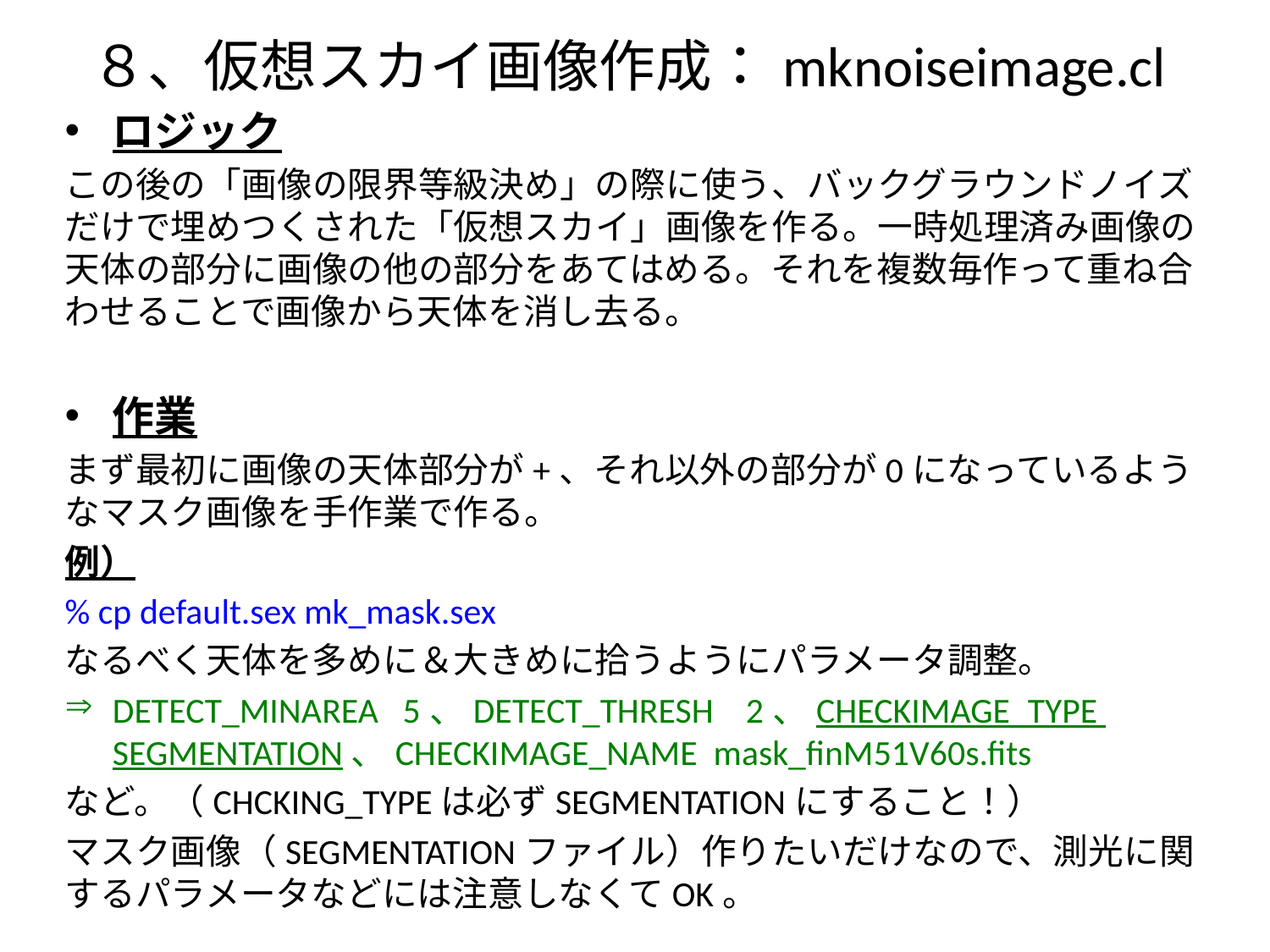

# ８、仮想スカイ画像作成：mknoiseimage.cl
ロジック
この後の「画像の限界等級決め」の際に使う、バックグラウンドノイズだけで埋めつくされた「仮想スカイ」画像を作る。一時処理済み画像の天体の部分に画像の他の部分をあてはめる。それを複数毎作って重ね合わせることで画像から天体を消し去る。

作業
まず最初に画像の天体部分が+、それ以外の部分が0になっているようなマスク画像を手作業で作る。
例）
% cp default.sex mk_mask.sex
なるべく天体を多めに＆大きめに拾うようにパラメータ調整。
DETECT_MINAREA   5、DETECT_THRESH    2、CHECKIMAGE_TYPE  SEGMENTATION、CHECKIMAGE_NAME  mask_finM51V60s.fits
など。（CHCKING_TYPEは必ずSEGMENTATIONにすること！）
マスク画像（SEGMENTATIONファイル）作りたいだけなので、測光に関するパラメータなどには注意しなくてOK。